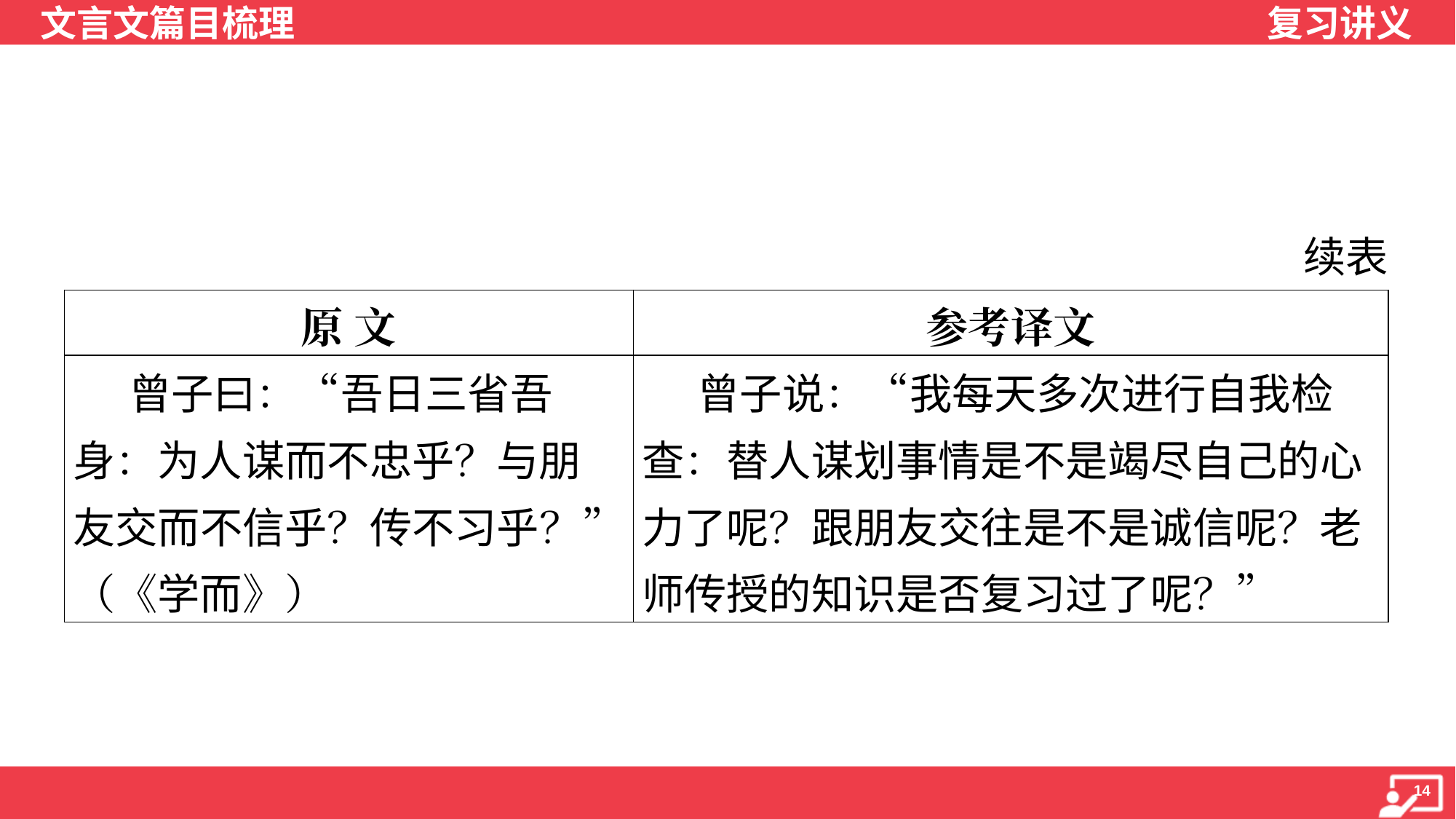

续表
| 原 文 | 参考译文 |
| --- | --- |
| 曾子曰：“吾日三省吾身：为人谋而不忠乎？与朋 友交而不信乎？传不习乎？”（《学而》） | 曾子说：“我每天多次进行自我检 查：替人谋划事情是不是竭尽自己的心力了呢？跟朋友交往是不是诚信呢？老师传授的知识是否复习过了呢？” |